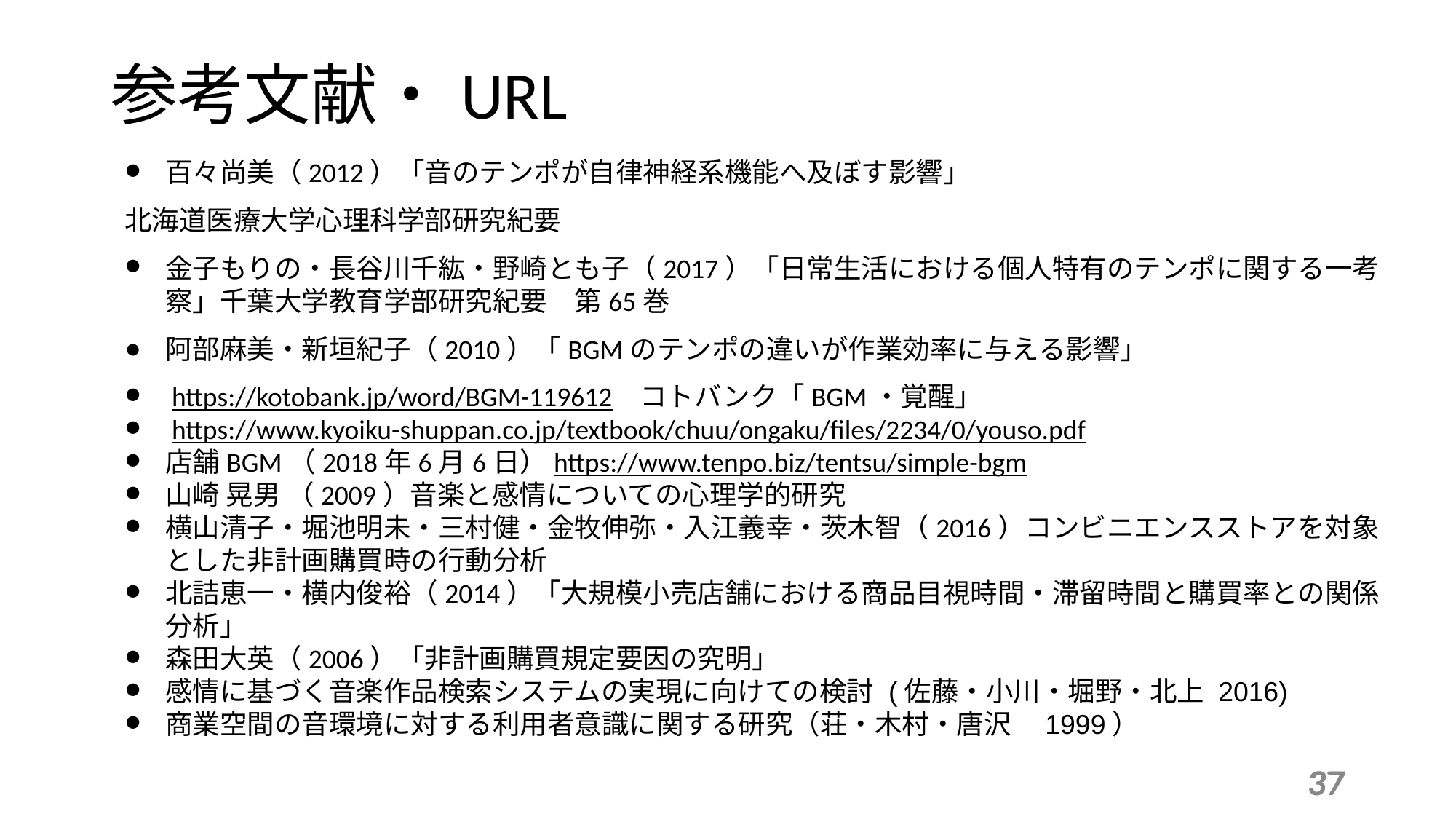

参考文献・URL
百々尚美（2012）「音のテンポが自律神経系機能へ及ぼす影響」
北海道医療大学心理科学部研究紀要
金子もりの・長谷川千紘・野崎とも子（2017）「日常生活における個人特有のテンポに関する一考察」千葉大学教育学部研究紀要　第65巻
阿部麻美・新垣紀子（2010）「BGMのテンポの違いが作業効率に与える影響」
 https://kotobank.jp/word/BGM-119612　コトバンク「BGM・覚醒」
 https://www.kyoiku-shuppan.co.jp/textbook/chuu/ongaku/files/2234/0/youso.pdf
店舗BGM（2018年6月6日）https://www.tenpo.biz/tentsu/simple-bgm
山崎 晃男 （2009）音楽と感情についての心理学的研究
横山清子・堀池明未・三村健・金牧伸弥・入江義幸・茨木智（2016）コンビニエンスストアを対象とした非計画購買時の行動分析
北詰恵一・横内俊裕（2014）「大規模小売店舗における商品目視時間・滞留時間と購買率との関係分析」
森田大英（2006）「非計画購買規定要因の究明」
感情に基づく音楽作品検索システムの実現に向けての検討 (佐藤・小川・堀野・北上 2016)
商業空間の音環境に対する利用者意識に関する研究（荘・木村・唐沢　1999）

37
37